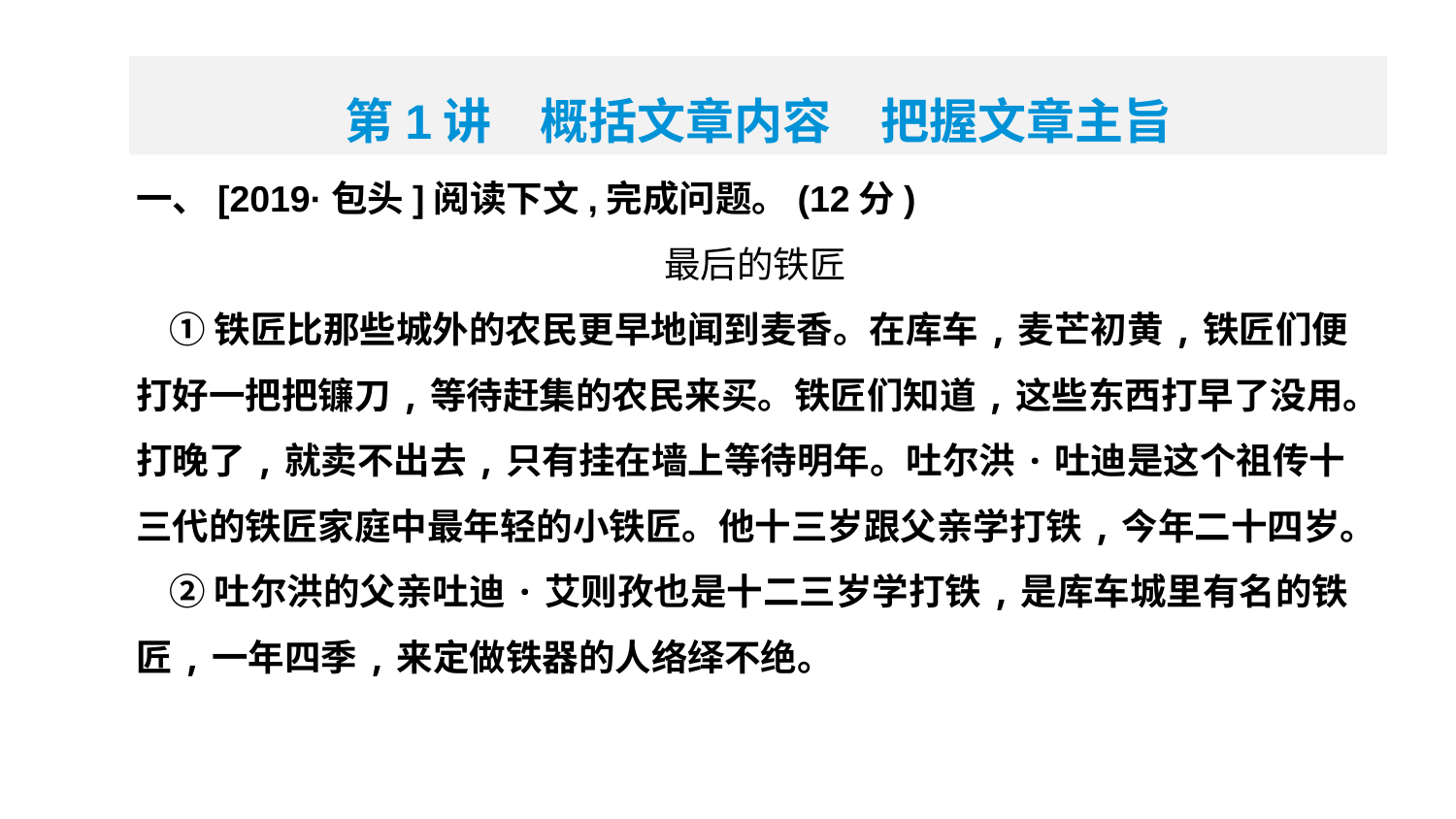

第1讲　概括文章内容　把握文章主旨
一、[2019·包头]阅读下文,完成问题。(12分)
最后的铁匠
    ①铁匠比那些城外的农民更早地闻到麦香。在库车,麦芒初黄,铁匠们便打好一把把镰刀,等待赶集的农民来买。铁匠们知道,这些东西打早了没用。打晚了,就卖不出去,只有挂在墙上等待明年。吐尔洪·吐迪是这个祖传十三代的铁匠家庭中最年轻的小铁匠。他十三岁跟父亲学打铁,今年二十四岁。
    ②吐尔洪的父亲吐迪·艾则孜也是十二三岁学打铁,是库车城里有名的铁匠,一年四季,来定做铁器的人络绎不绝。